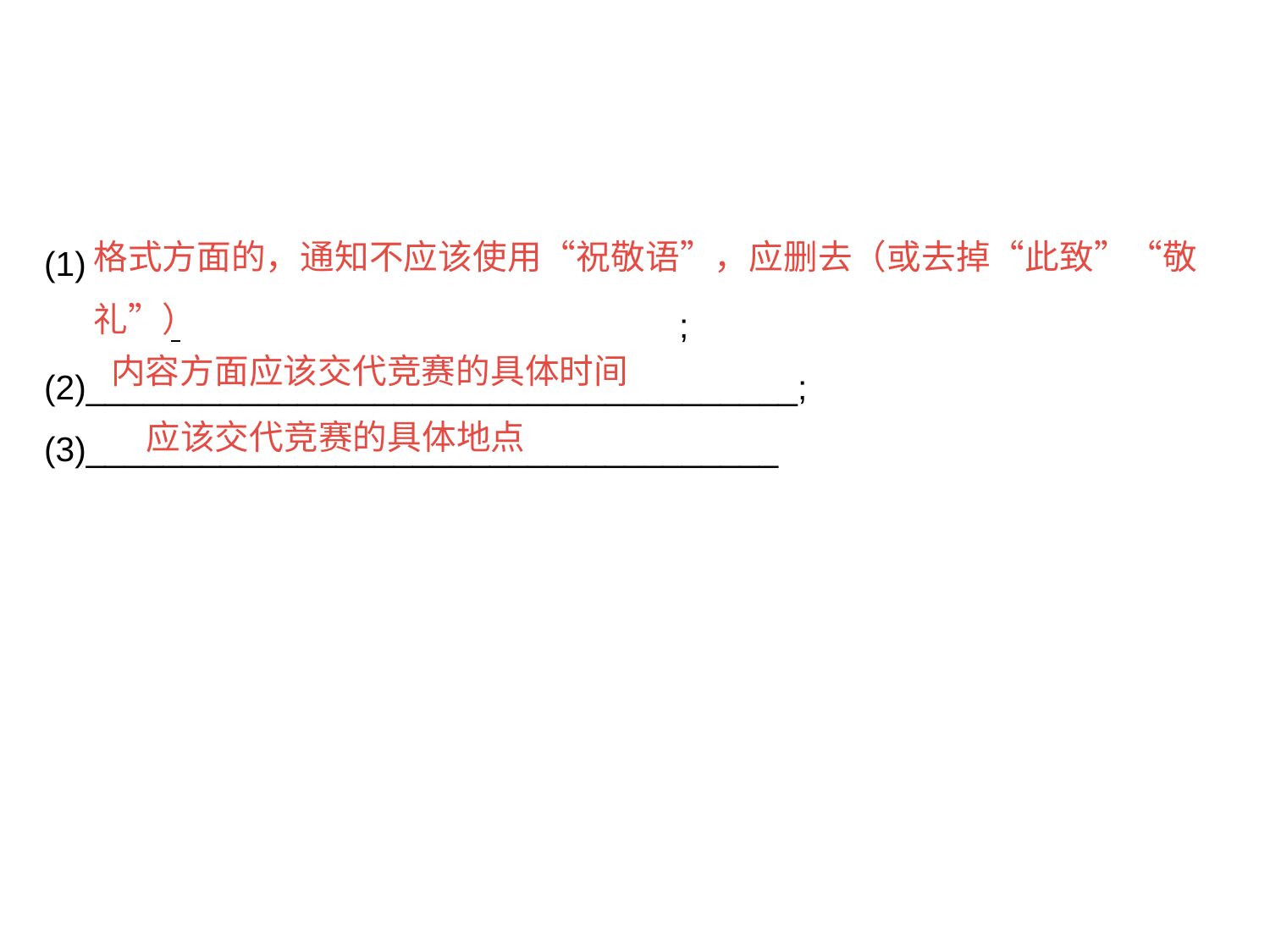

格式方面的，通知不应该使用“祝敬语”，应删去（或去掉“此致”“敬礼”）
(1)										 				;
(2)_____________________________________;
(3)____________________________________
内容方面应该交代竞赛的具体时间
应该交代竞赛的具体地点